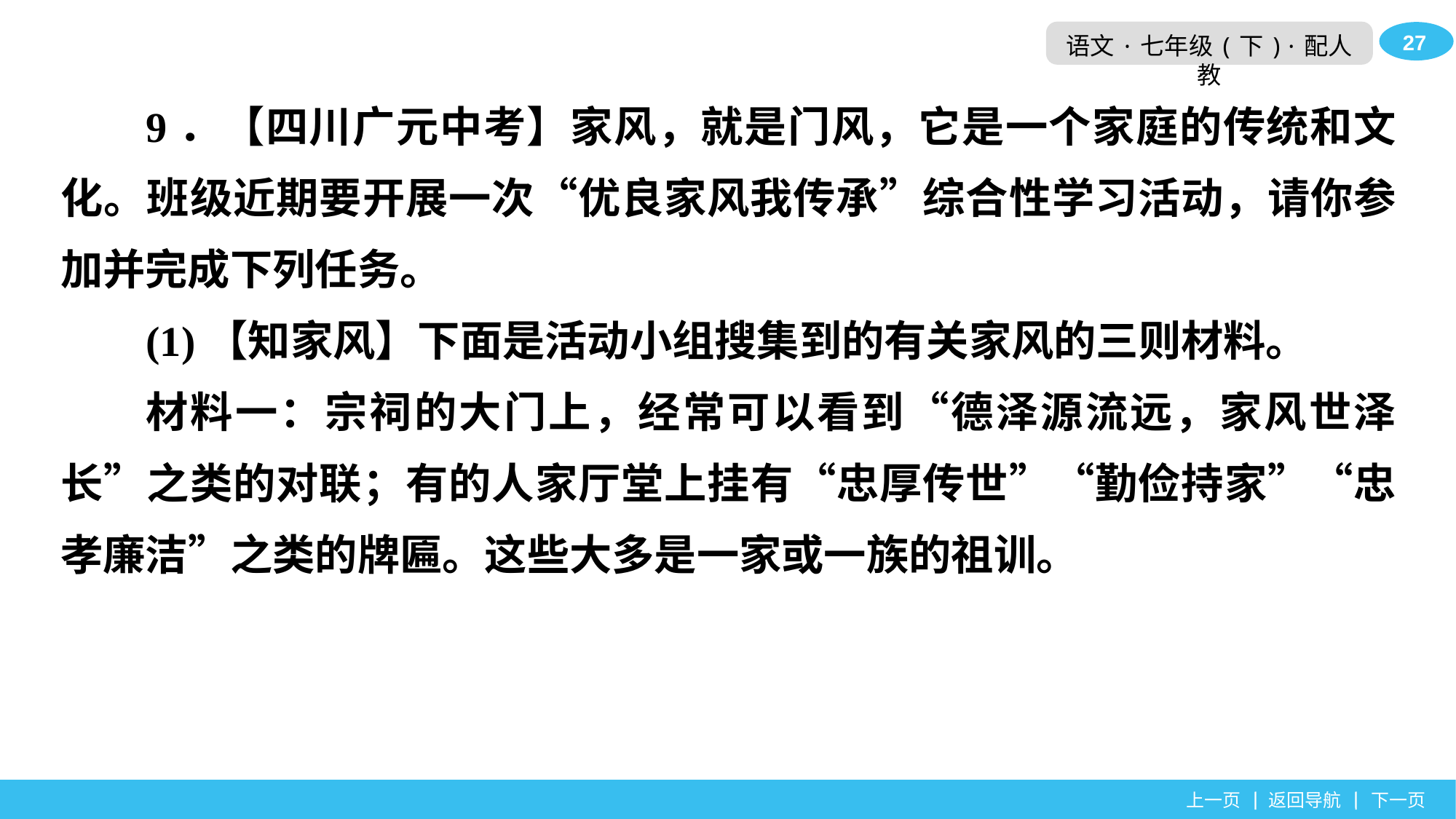

9．【四川广元中考】家风，就是门风，它是一个家庭的传统和文化。班级近期要开展一次“优良家风我传承”综合性学习活动，请你参加并完成下列任务。
(1)【知家风】下面是活动小组搜集到的有关家风的三则材料。
材料一：宗祠的大门上，经常可以看到“德泽源流远，家风世泽长”之类的对联；有的人家厅堂上挂有“忠厚传世”“勤俭持家”“忠孝廉洁”之类的牌匾。这些大多是一家或一族的祖训。